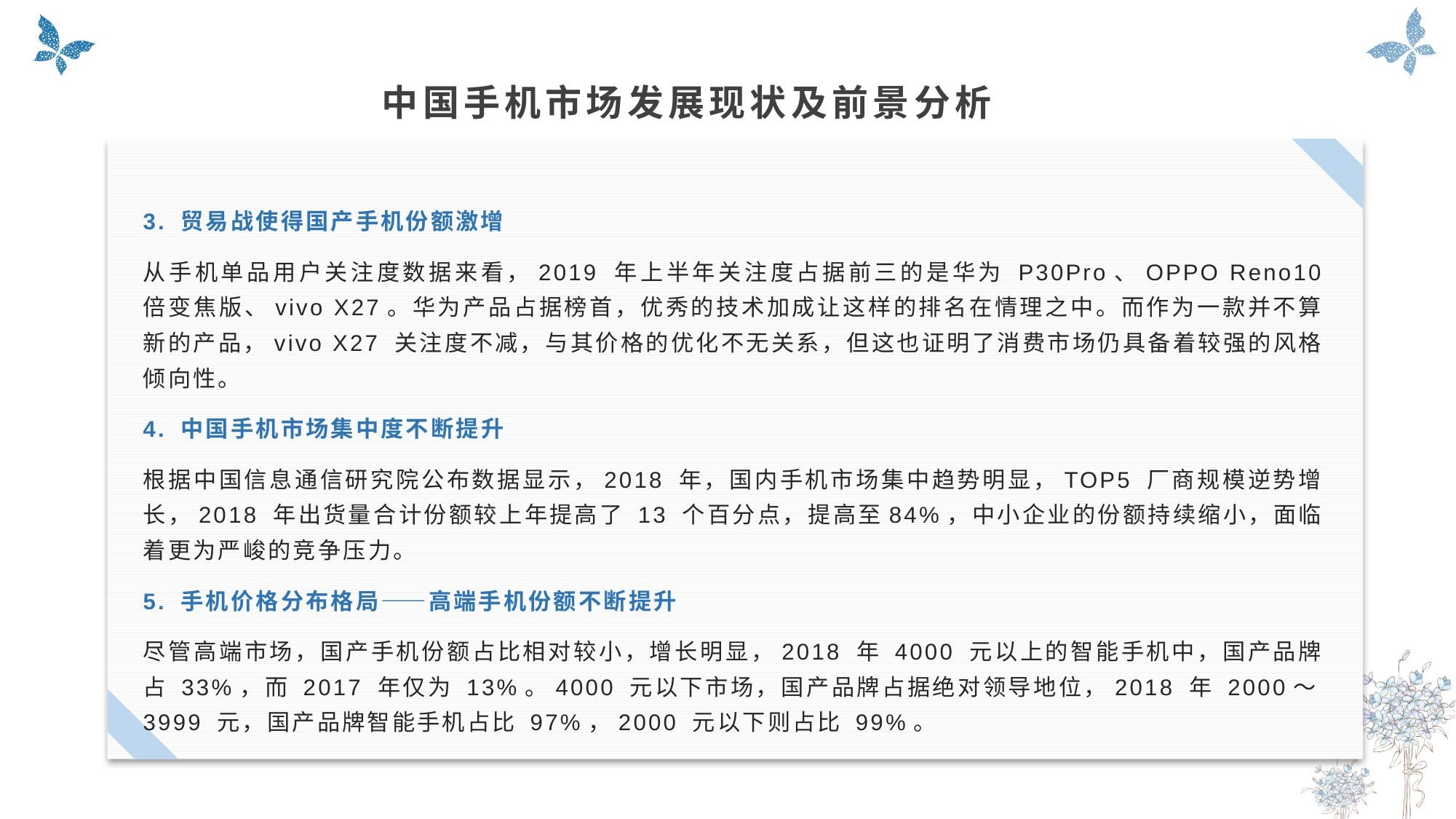

中国手机市场发展现状及前景分析

3. 贸易战使得国产手机份额激增
从手机单品用户关注度数据来看，2019 年上半年关注度占据前三的是华为 P30Pro、OPPO Reno10 倍变焦版、vivo X27。华为产品占据榜首，优秀的技术加成让这样的排名在情理之中。而作为一款并不算新的产品，vivo X27 关注度不减，与其价格的优化不无关系，但这也证明了消费市场仍具备着较强的风格倾向性。
4. 中国手机市场集中度不断提升
根据中国信息通信研究院公布数据显示，2018 年，国内手机市场集中趋势明显，TOP5 厂商规模逆势增长，2018 年出货量合计份额较上年提高了 13 个百分点，提高至84%，中小企业的份额持续缩小，面临着更为严峻的竞争压力。
5. 手机价格分布格局——高端手机份额不断提升
尽管高端市场，国产手机份额占比相对较小，增长明显，2018 年 4000 元以上的智能手机中，国产品牌占 33%，而 2017 年仅为 13%。4000 元以下市场，国产品牌占据绝对领导地位，2018 年 2000～3999 元，国产品牌智能手机占比 97%，2000 元以下则占比 99%。